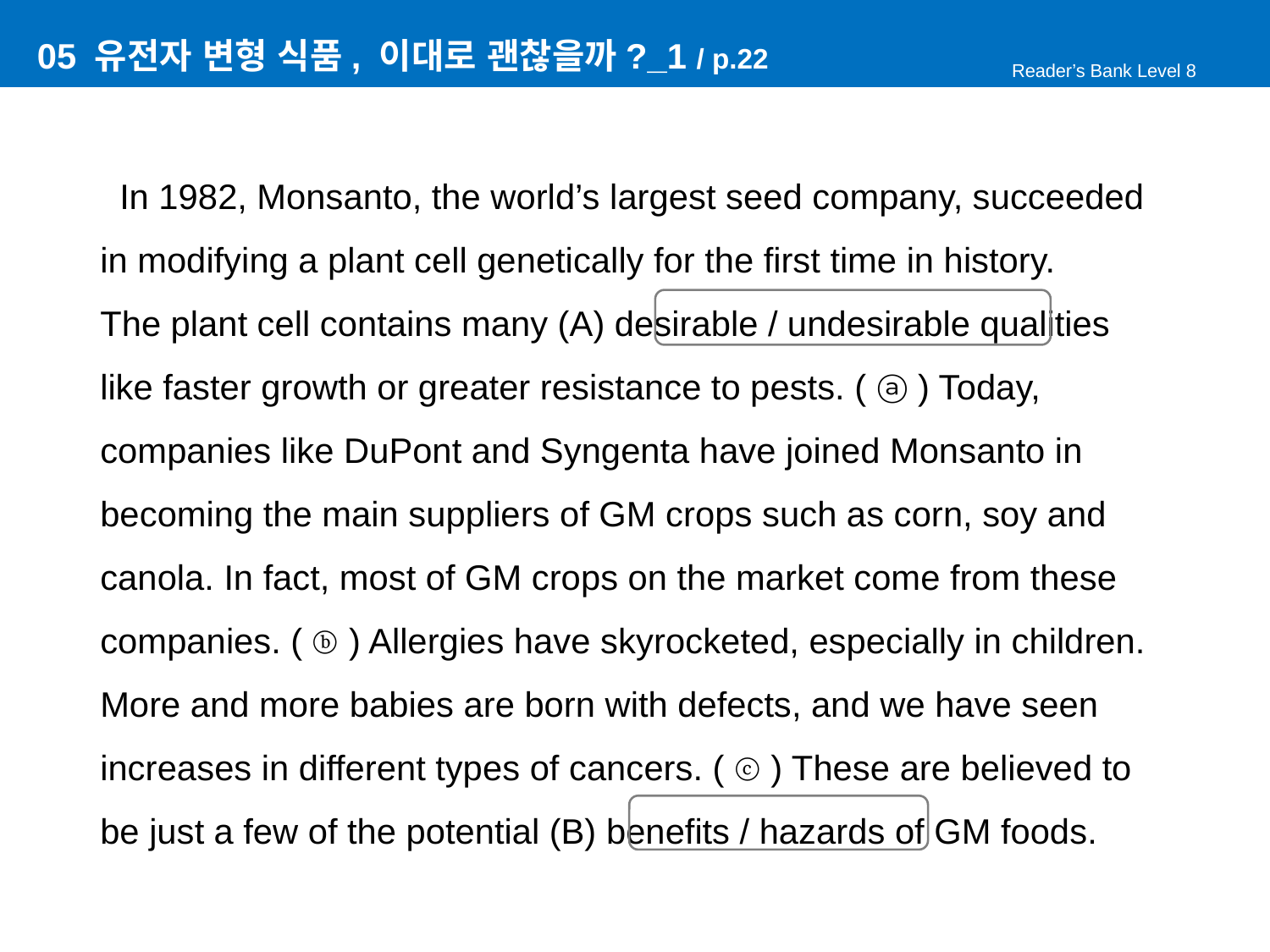

# 05 유전자 변형 식품, 이대로 괜찮을까?_1 / p.22
Reader’s Bank Level 8

  In 1982, Monsanto, the world’s largest seed company, succeeded
in modifying a plant cell genetically for the first time in history.
The plant cell contains many (A) desirable / undesirable qualities
like faster growth or greater resistance to pests. ( ⓐ ) Today,
companies like DuPont and Syngenta have joined Monsanto in
becoming the main suppliers of GM crops such as corn, soy and
canola. In fact, most of GM crops on the market come from these
companies. ( ⓑ ) Allergies have skyrocketed, especially in children.
More and more babies are born with defects, and we have seen
increases in different types of cancers. ( ⓒ ) These are believed to
be just a few of the potential (B) benefits / hazards of GM foods.